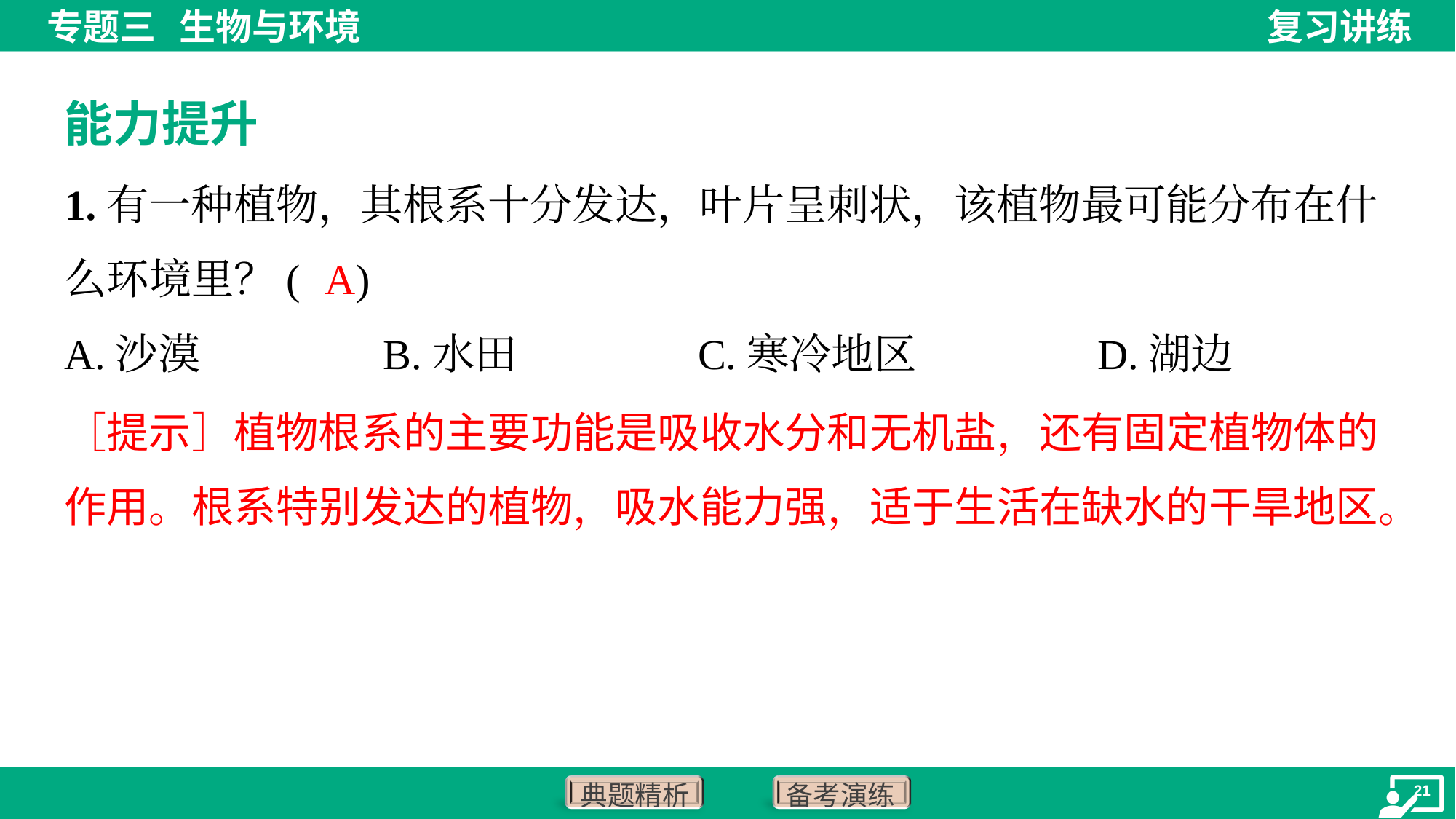

能力提升
1.有一种植物，其根系十分发达，叶片呈刺状，该植物最可能分布在什
么环境里？(     )
A
A.沙漠	B.水田	C.寒冷地区	D.湖边
［提示］植物根系的主要功能是吸收水分和无机盐，还有固定植物体的
作用。根系特别发达的植物，吸水能力强，适于生活在缺水的干旱地区。